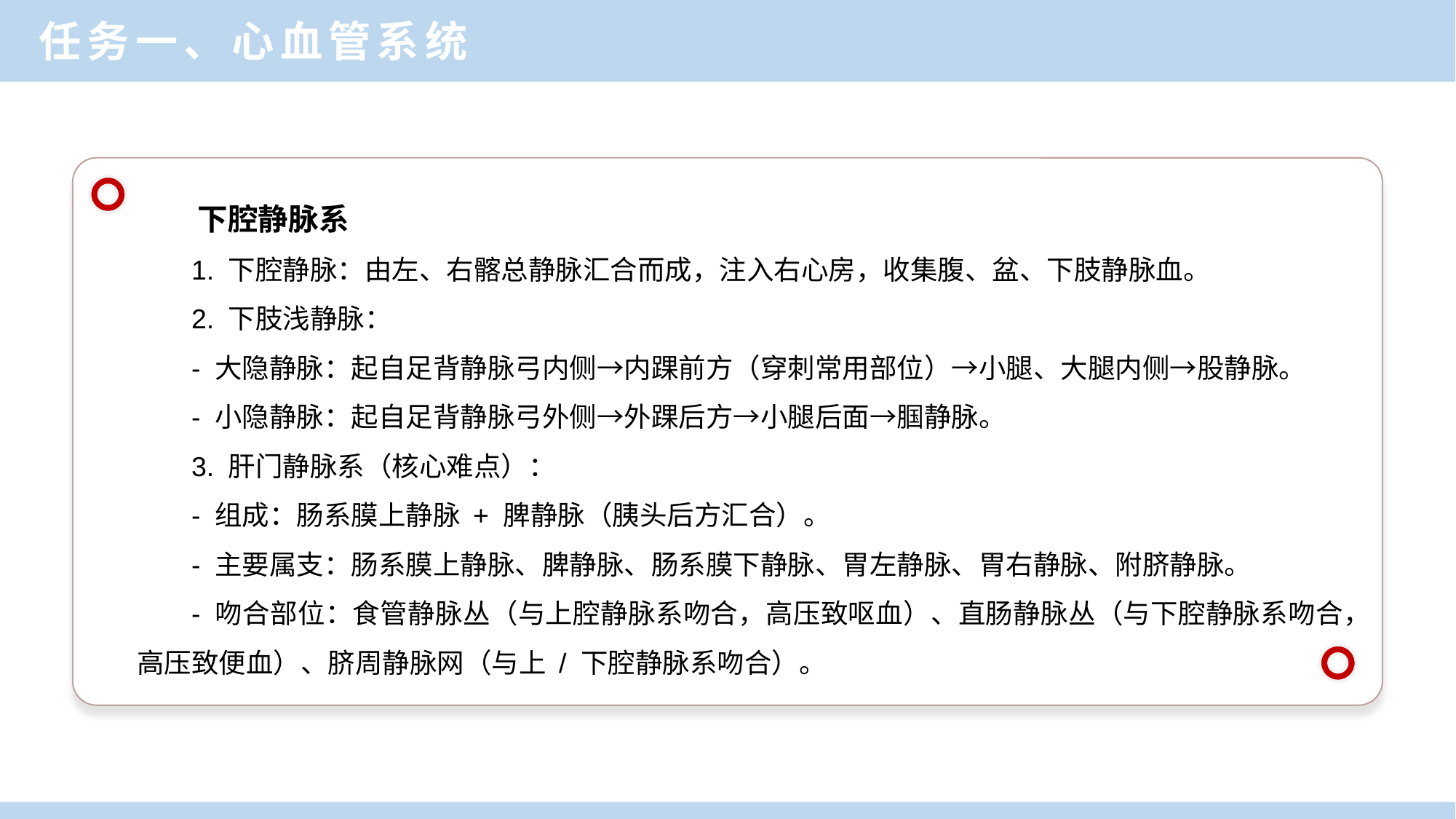

任务一、心血管系统

下腔静脉系
1. 下腔静脉：由左、右髂总静脉汇合而成，注入右心房，收集腹、盆、下肢静脉血。
2. 下肢浅静脉：
- 大隐静脉：起自足背静脉弓内侧→内踝前方（穿刺常用部位）→小腿、大腿内侧→股静脉。
- 小隐静脉：起自足背静脉弓外侧→外踝后方→小腿后面→腘静脉。
3. 肝门静脉系（核心难点）：
- 组成：肠系膜上静脉 + 脾静脉（胰头后方汇合）。
- 主要属支：肠系膜上静脉、脾静脉、肠系膜下静脉、胃左静脉、胃右静脉、附脐静脉。
- 吻合部位：食管静脉丛（与上腔静脉系吻合，高压致呕血）、直肠静脉丛（与下腔静脉系吻合，高压致便血）、脐周静脉网（与上 / 下腔静脉系吻合）。